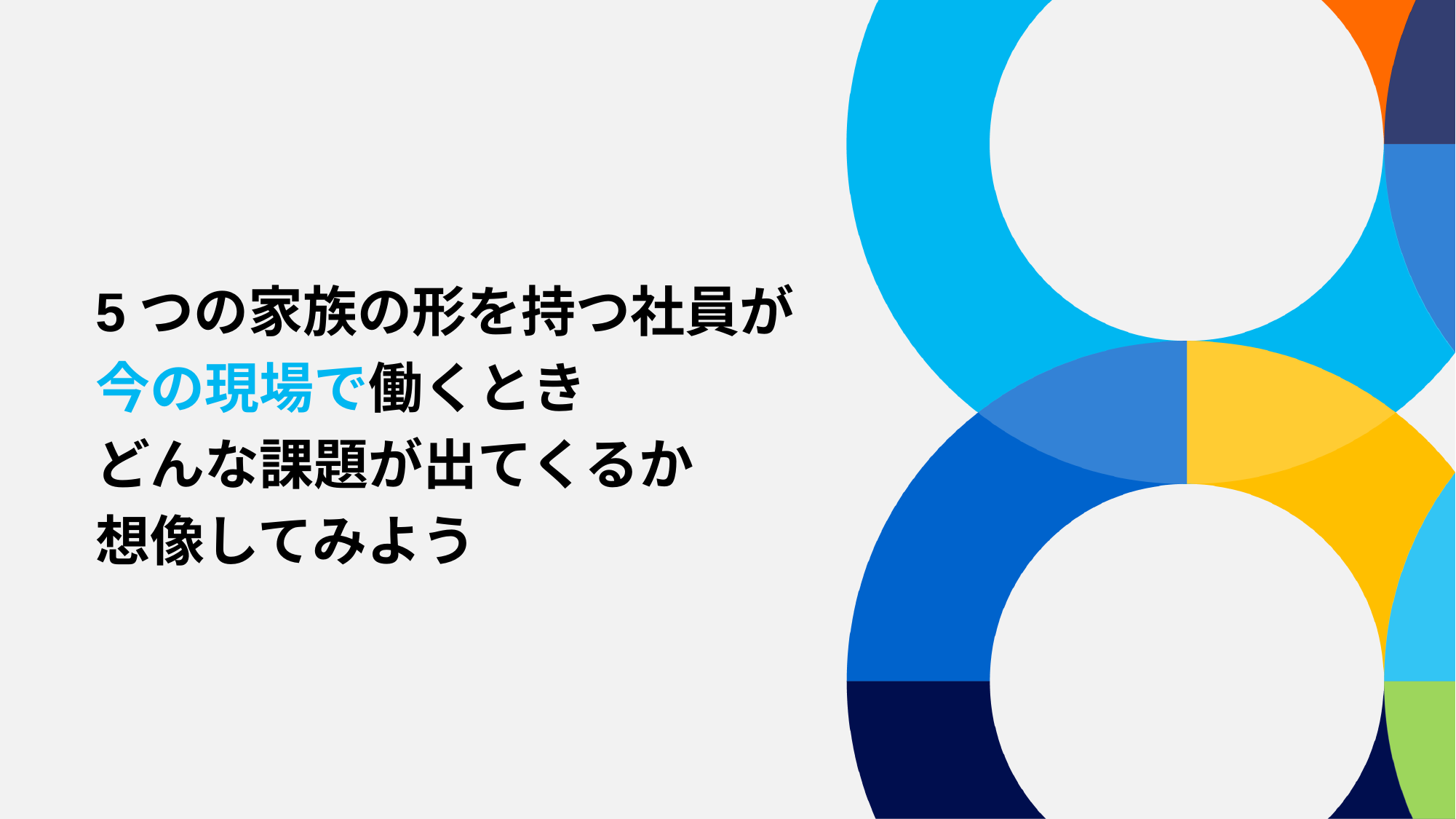

5つの家族の形を持つ社員が
今の現場で働くとき
どんな課題が出てくるか
想像してみよう